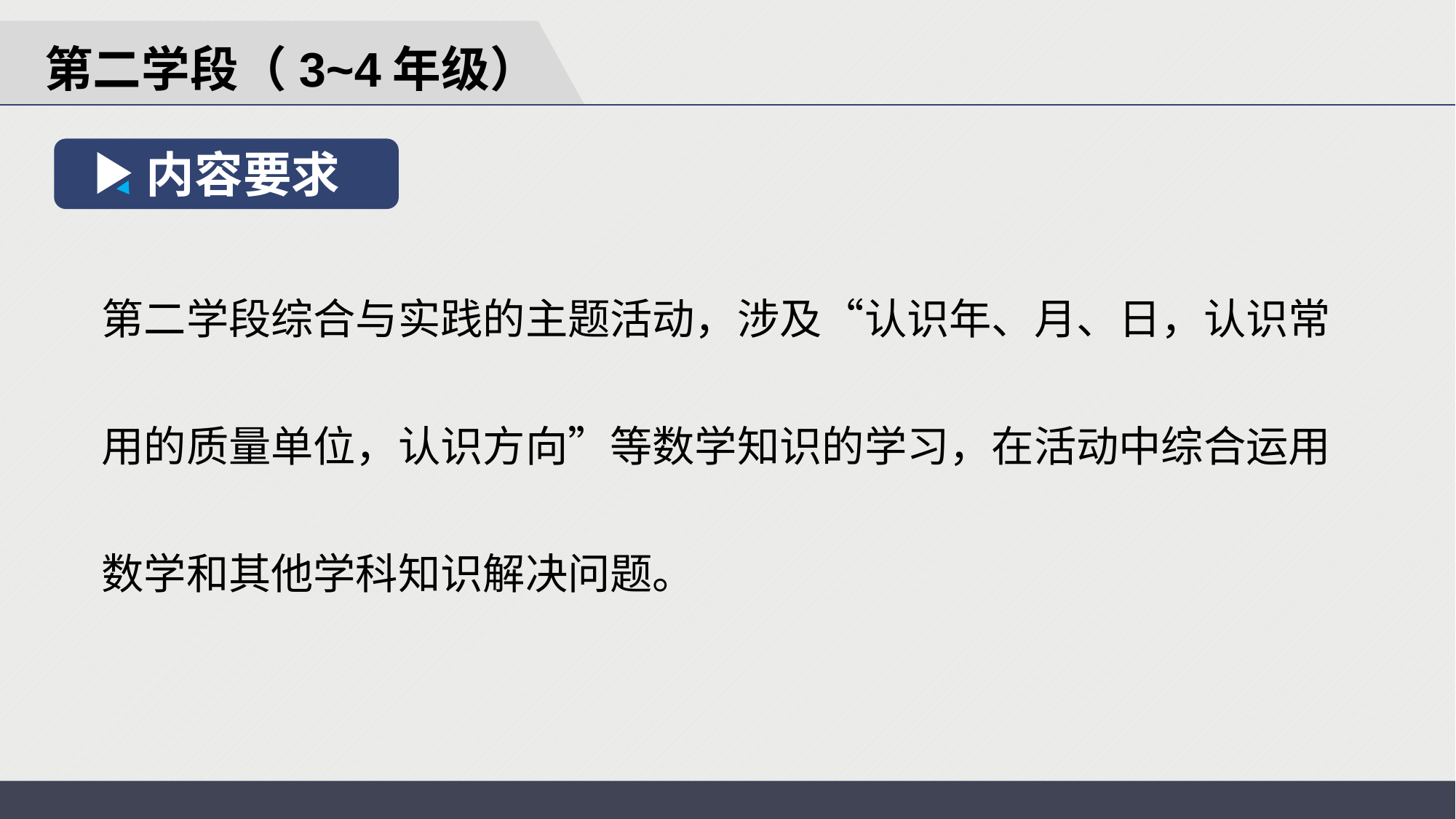

第二学段（3~4年级）
内容要求

第二学段综合与实践的主题活动，涉及“认识年、月、日，认识常用的质量单位，认识方向”等数学知识的学习，在活动中综合运用数学和其他学科知识解决问题。